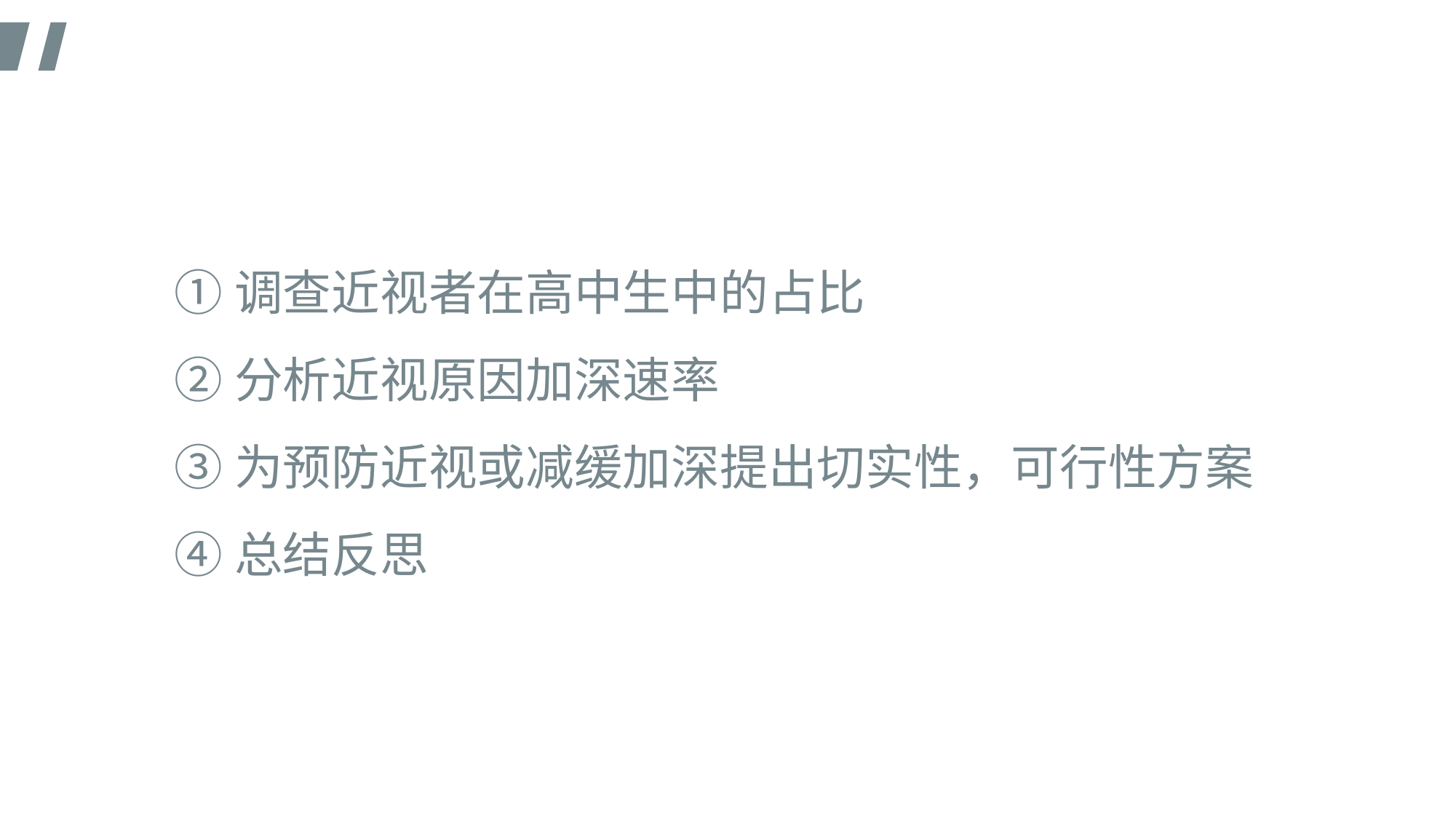

①调查近视者在高中生中的占比
②分析近视原因加深速率
③为预防近视或减缓加深提出切实性，可行性方案
④总结反思